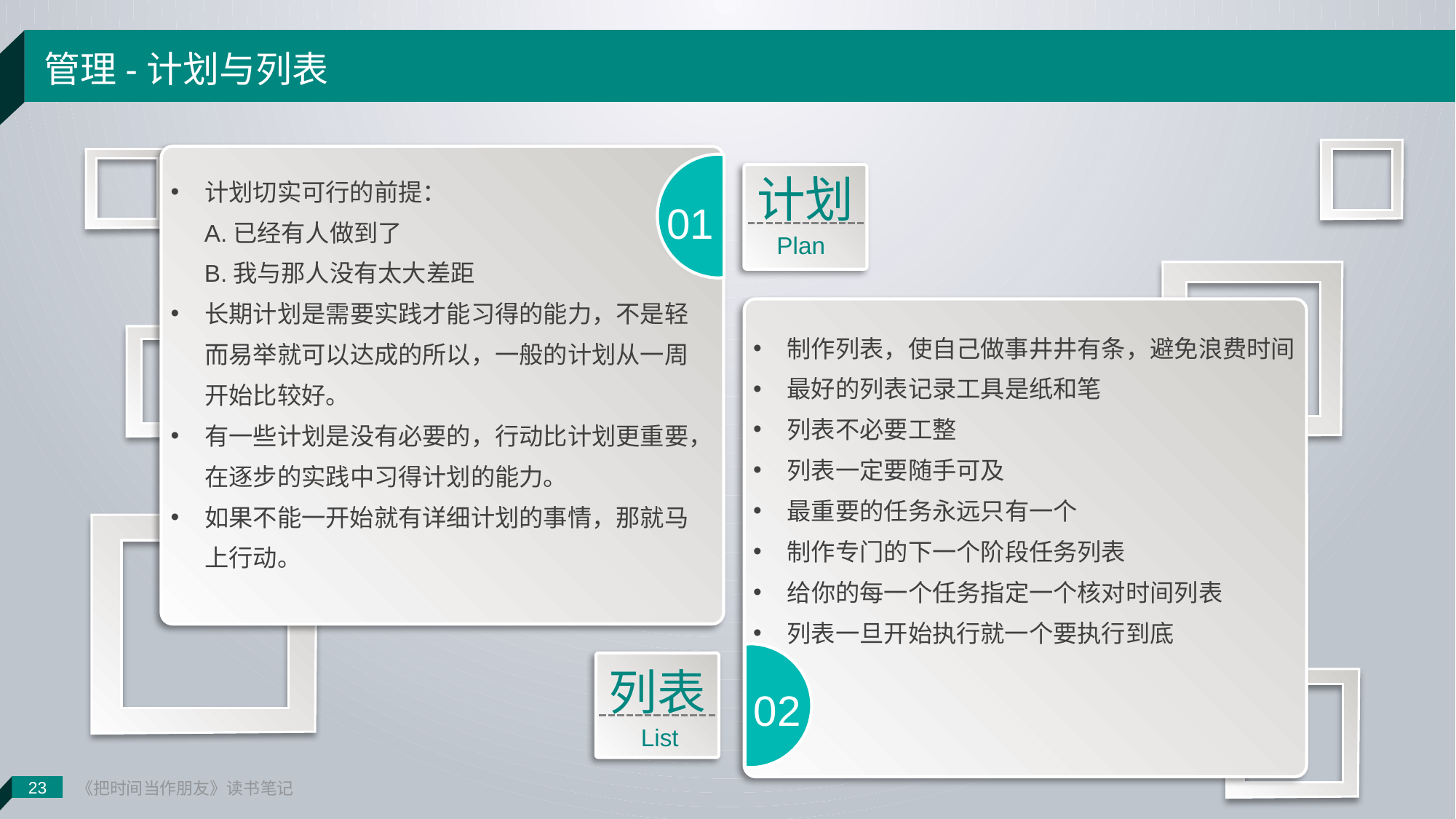

23
《把时间当作朋友》读书笔记

管理-计划与列表

计划切实可行的前提：
     A.已经有人做到了
     B.我与那人没有太大差距
长期计划是需要实践才能习得的能力，不是轻而易举就可以达成的所以，一般的计划从一周开始比较好。
有一些计划是没有必要的，行动比计划更重要，在逐步的实践中习得计划的能力。
如果不能一开始就有详细计划的事情，那就马上行动。
计划

01
Plan

制作列表，使自己做事井井有条，避免浪费时间
最好的列表记录工具是纸和笔
列表不必要工整
列表一定要随手可及
最重要的任务永远只有一个
制作专门的下一个阶段任务列表
给你的每一个任务指定一个核对时间列表
列表一旦开始执行就一个要执行到底

列表
List

02